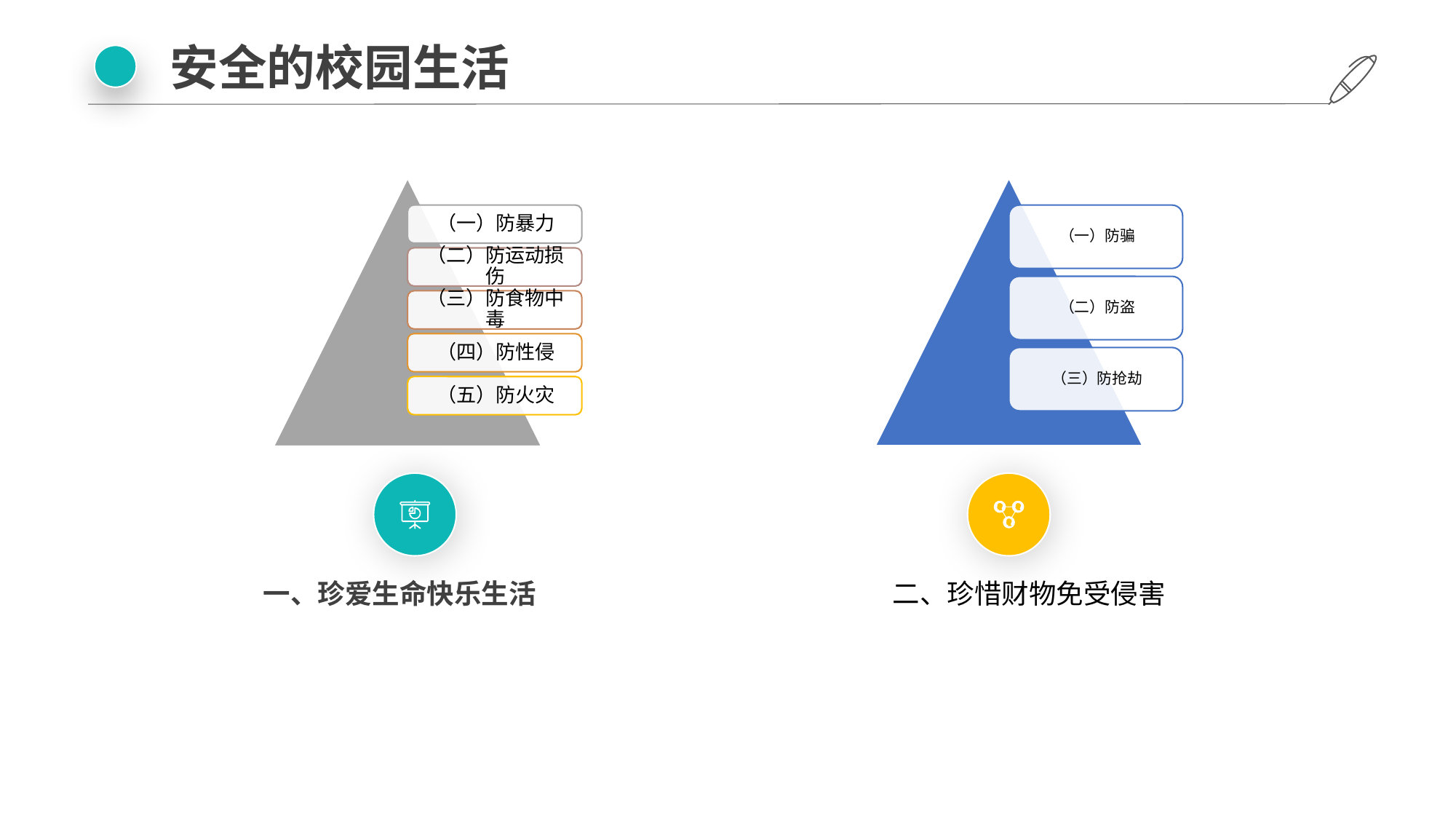

安全的校园生活

（一）防暴力
（二）防运动损伤
（三）防食物中毒
（四）防性侵
（五）防火灾
（一）防骗
（二）防盗
（三）防抢劫

一、珍爱生命快乐生活
二、珍惜财物免受侵害